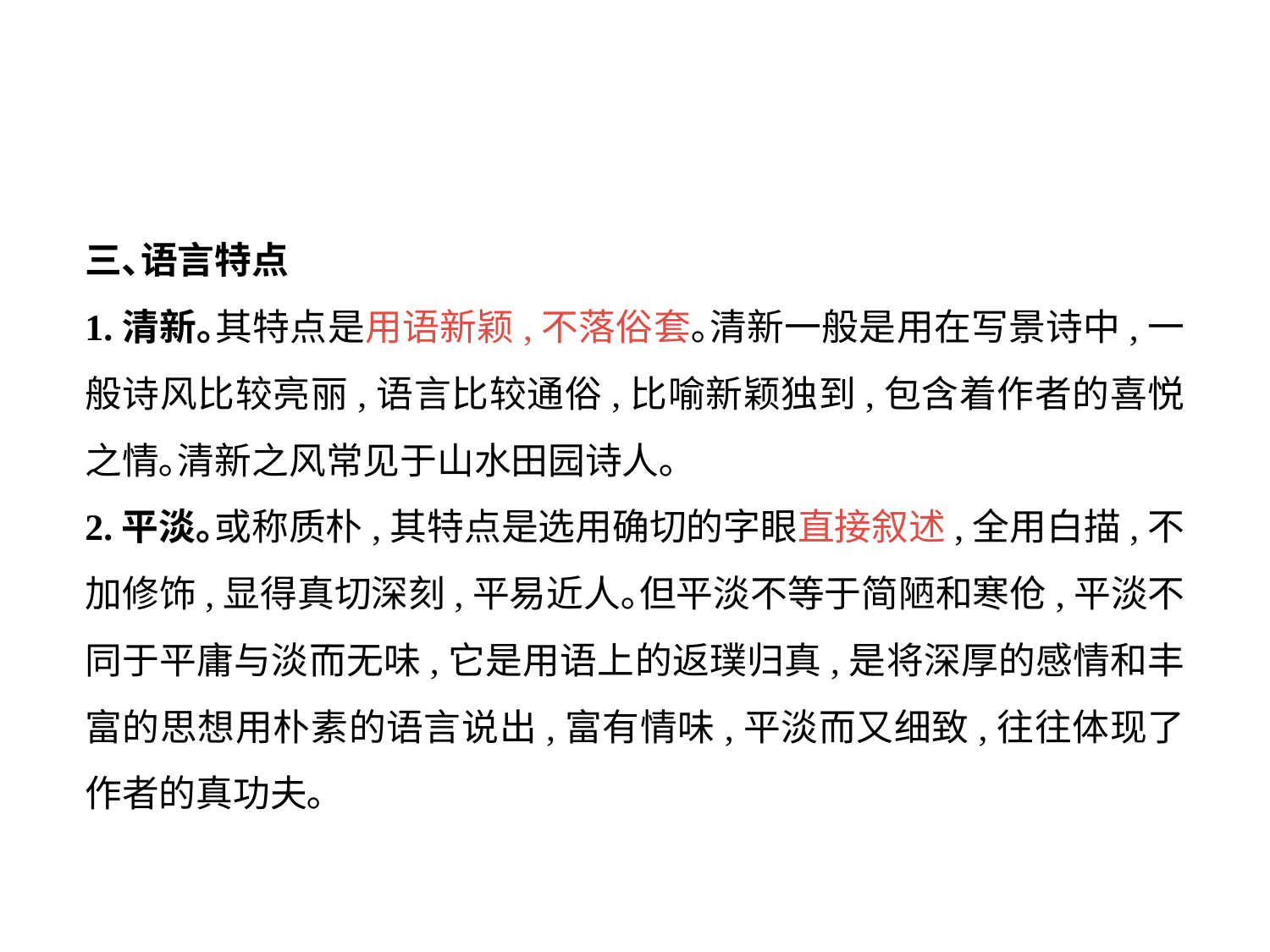

三､语言特点
1.清新｡其特点是用语新颖,不落俗套｡清新一般是用在写景诗中,一般诗风比较亮丽,语言比较通俗,比喻新颖独到,包含着作者的喜悦之情｡清新之风常见于山水田园诗人｡
2.平淡｡或称质朴,其特点是选用确切的字眼直接叙述,全用白描,不加修饰,显得真切深刻,平易近人｡但平淡不等于简陋和寒伧,平淡不同于平庸与淡而无味,它是用语上的返璞归真,是将深厚的感情和丰富的思想用朴素的语言说出,富有情味,平淡而又细致,往往体现了作者的真功夫｡